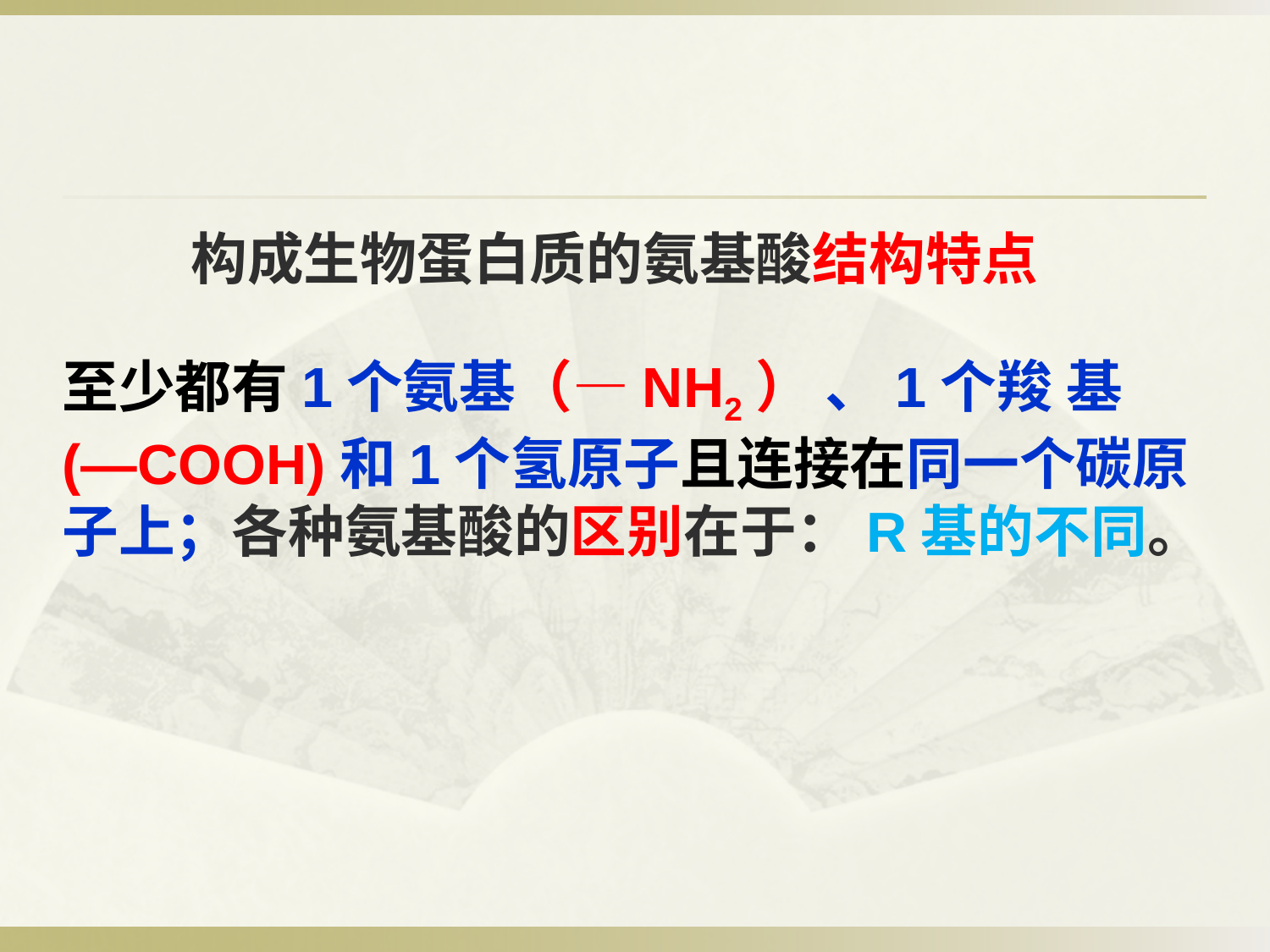

构成生物蛋白质的氨基酸结构特点
至少都有1个氨基（—NH2） 、1个羧 基(—COOH)和1个氢原子且连接在同一个碳原子上；各种氨基酸的区别在于：R基的不同。